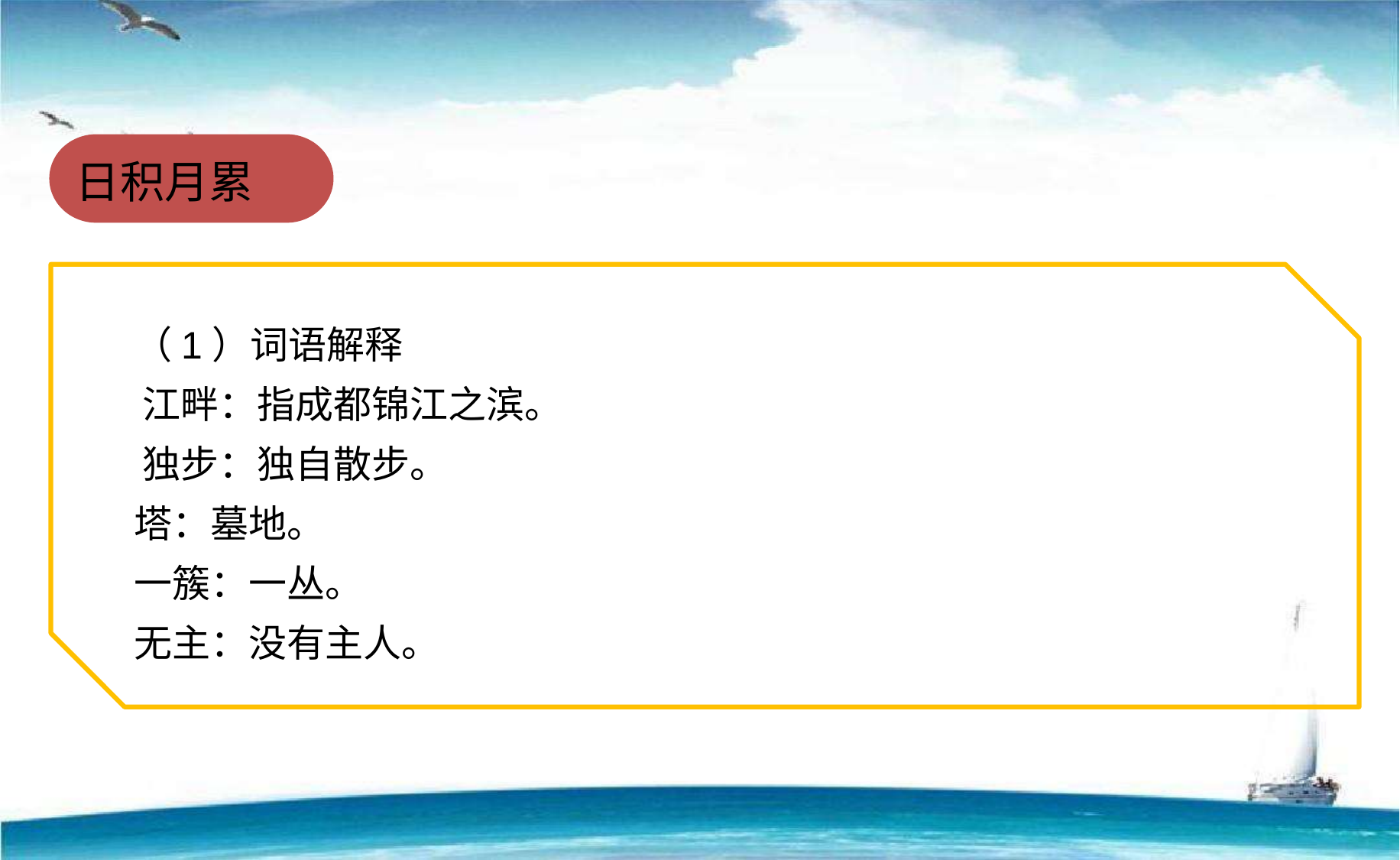

日积月累
   （1）词语解释
    江畔：指成都锦江之滨。
    独步：独自散步。
   塔：墓地。
   一簇：一丛。
   无主：没有主人。